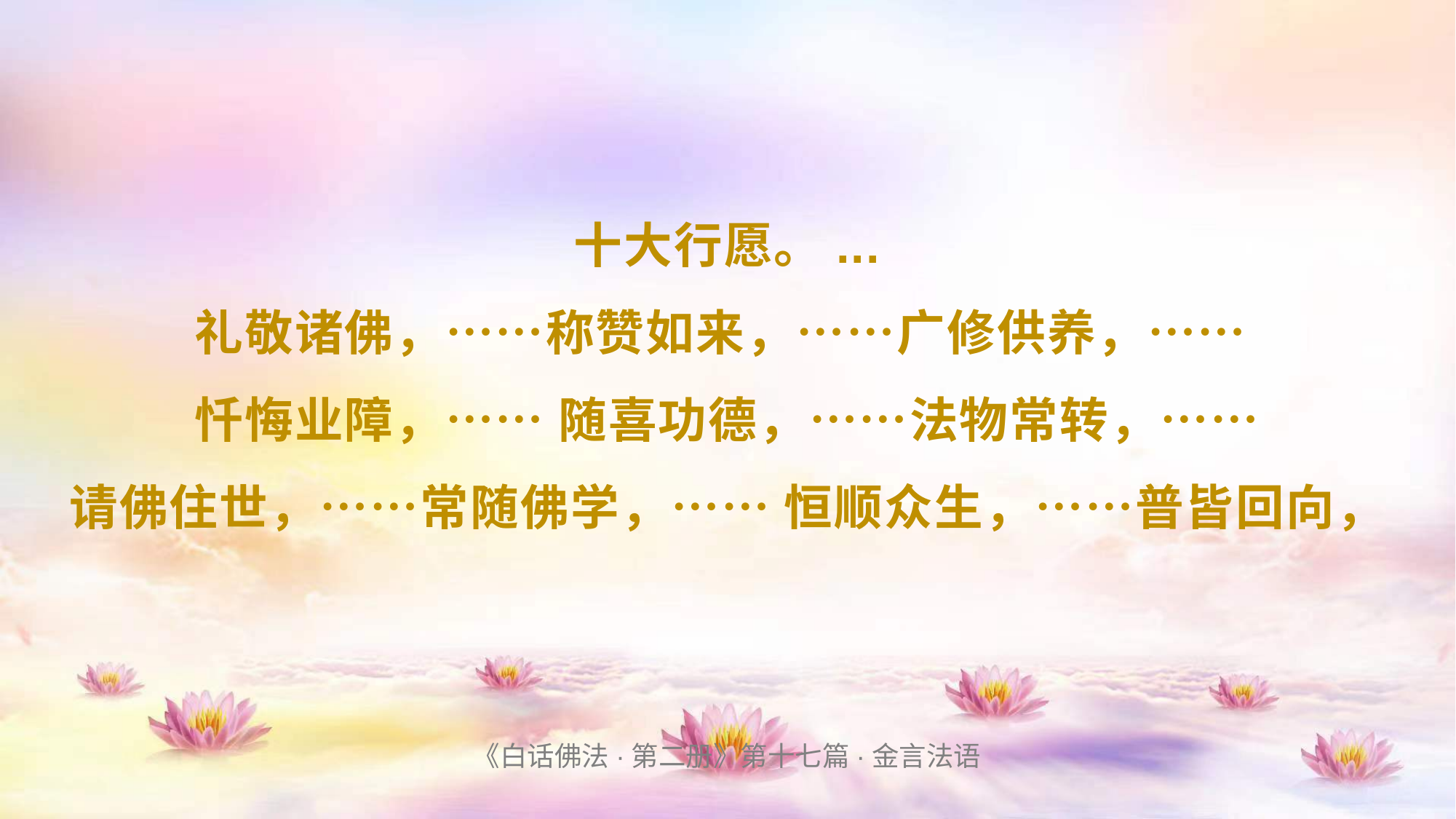

# 十大行愿。... 礼敬诸佛，……称赞如来，……广修供养，…… 忏悔业障，…… 随喜功德，……法物常转，…… 请佛住世，……常随佛学，…… 恒顺众生，……普皆回向，
《白话佛法·第二册》第十七篇·金言法语